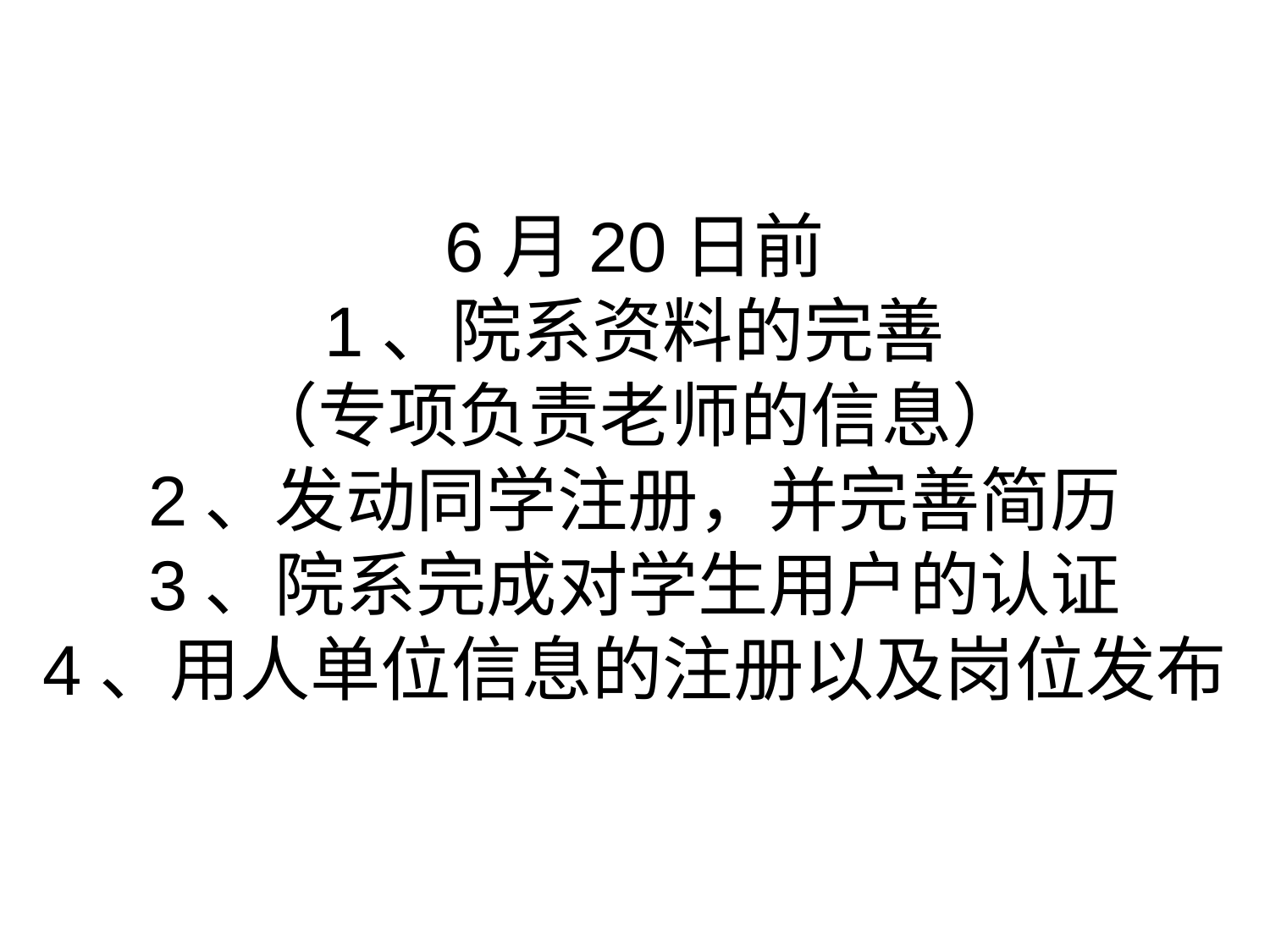

# 6月20日前 1、院系资料的完善 （专项负责老师的信息） 2、发动同学注册，并完善简历 3、院系完成对学生用户的认证 4、用人单位信息的注册以及岗位发布